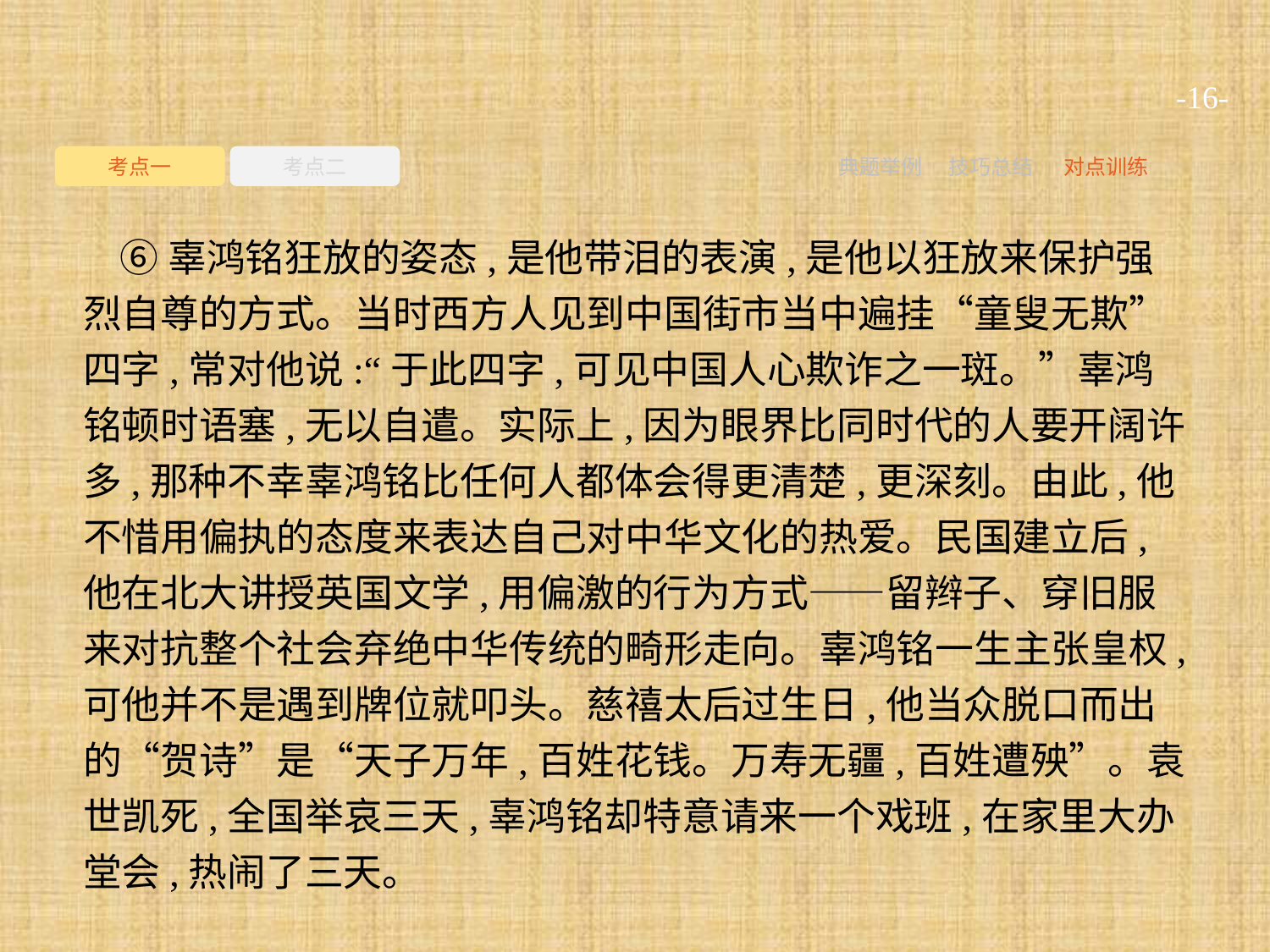

-16-
考点一
考点二
典题举例
技巧总结
对点训练
⑥辜鸿铭狂放的姿态,是他带泪的表演,是他以狂放来保护强烈自尊的方式。当时西方人见到中国街市当中遍挂“童叟无欺”四字,常对他说:“于此四字,可见中国人心欺诈之一斑。”辜鸿铭顿时语塞,无以自遣。实际上,因为眼界比同时代的人要开阔许多,那种不幸辜鸿铭比任何人都体会得更清楚,更深刻。由此,他不惜用偏执的态度来表达自己对中华文化的热爱。民国建立后,他在北大讲授英国文学,用偏激的行为方式——留辫子、穿旧服来对抗整个社会弃绝中华传统的畸形走向。辜鸿铭一生主张皇权,可他并不是遇到牌位就叩头。慈禧太后过生日,他当众脱口而出的“贺诗”是“天子万年,百姓花钱。万寿无疆,百姓遭殃”。袁世凯死,全国举哀三天,辜鸿铭却特意请来一个戏班,在家里大办堂会,热闹了三天。